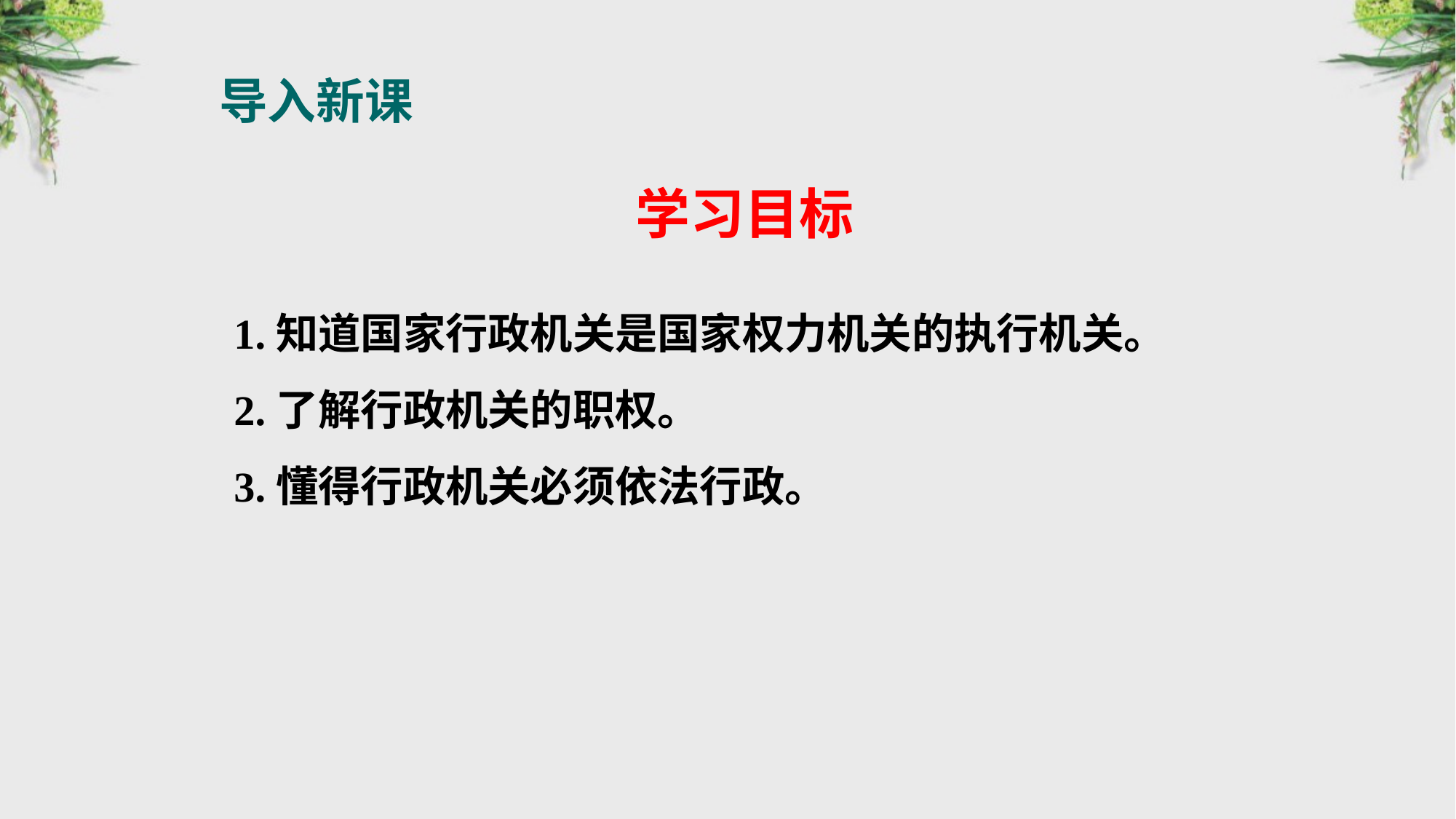

导入新课

学习目标
1.知道国家行政机关是国家权力机关的执行机关。
2.了解行政机关的职权。
3.懂得行政机关必须依法行政。